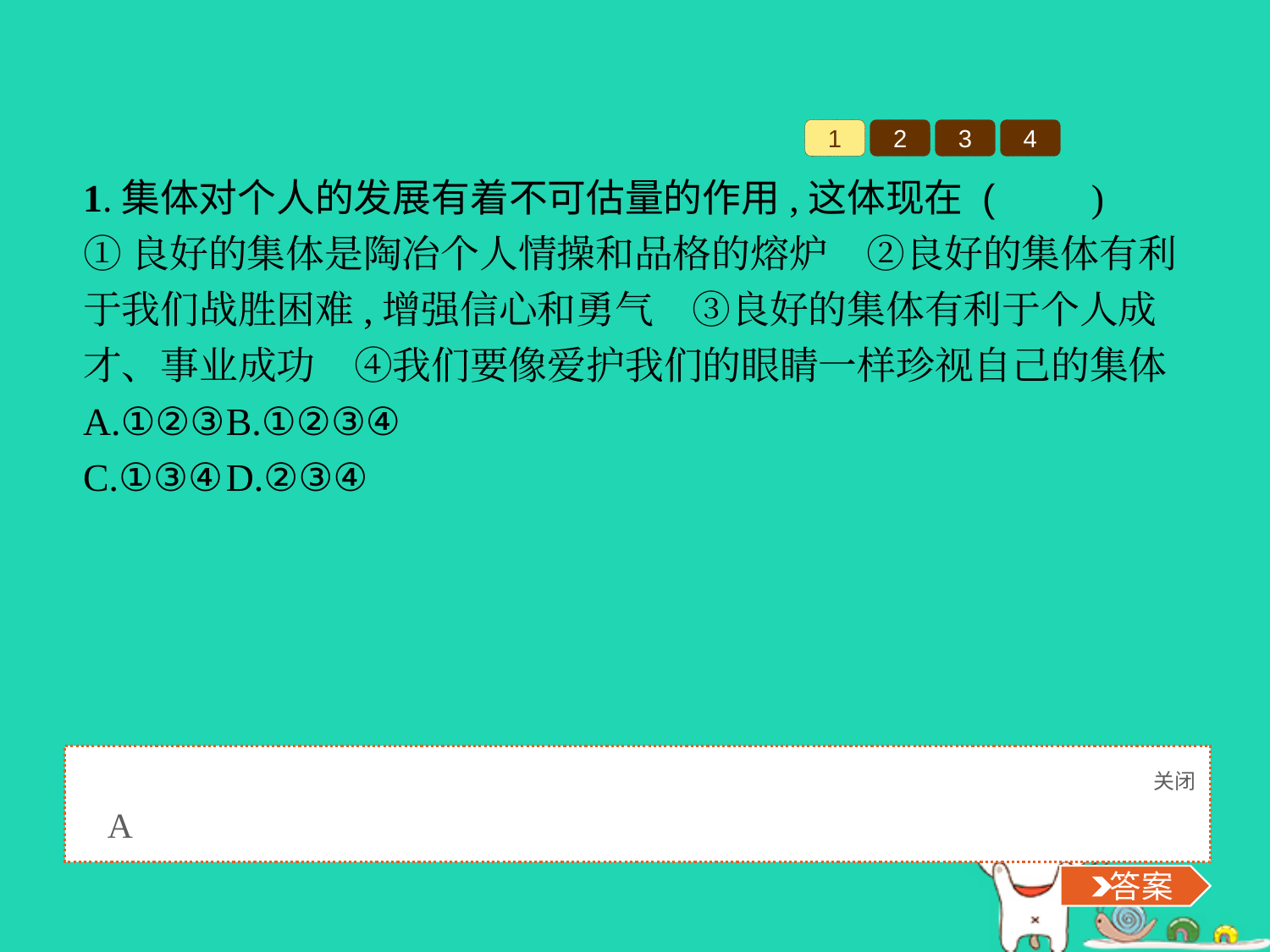

1
2
3
4
1.集体对个人的发展有着不可估量的作用,这体现在 (　　)
①良好的集体是陶冶个人情操和品格的熔炉　②良好的集体有利于我们战胜困难,增强信心和勇气　③良好的集体有利于个人成才、事业成功　④我们要像爱护我们的眼睛一样珍视自己的集体
A.①②③	B.①②③④
C.①③④	D.②③④

关闭
  答案

A
  答案